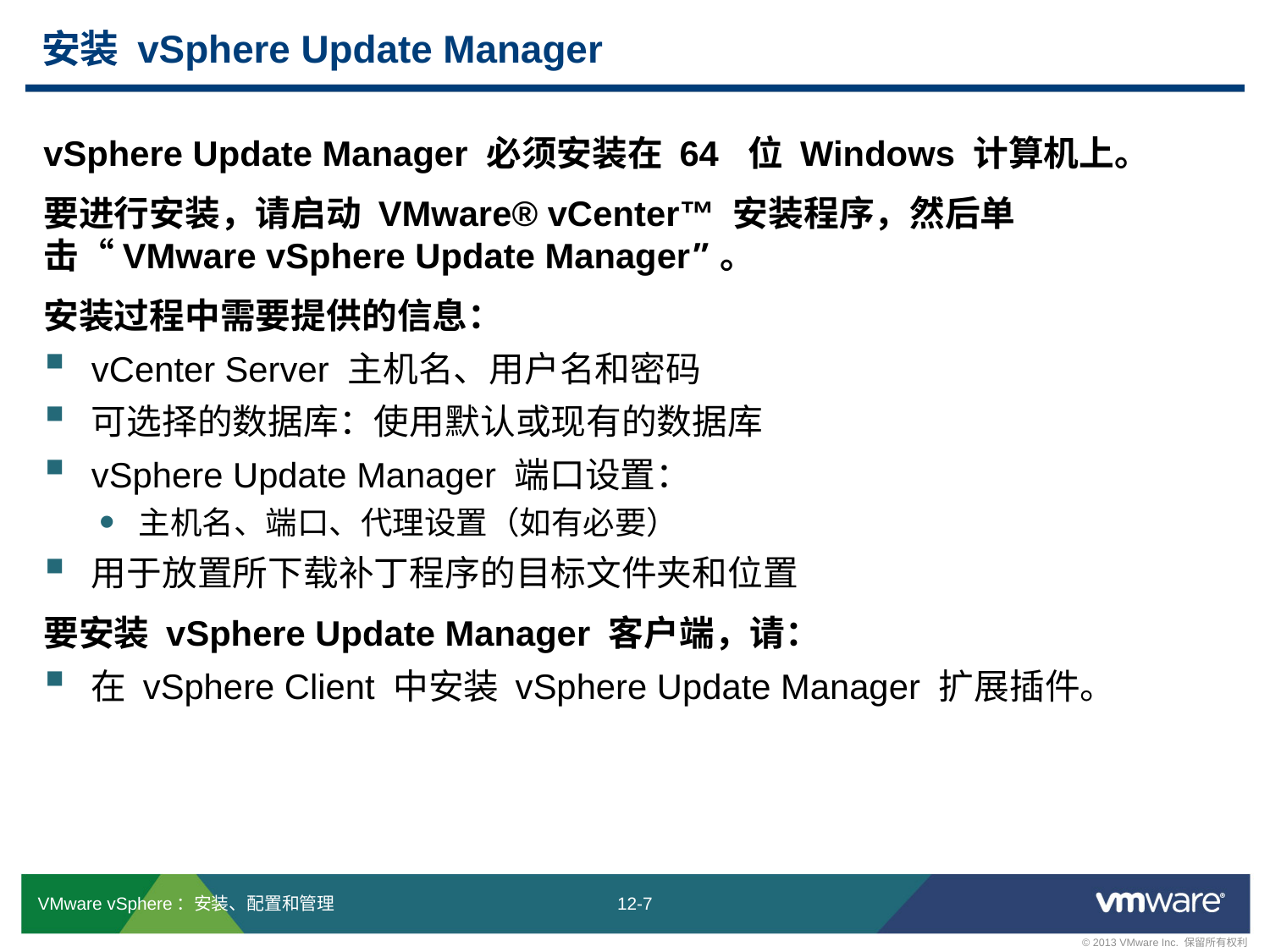

# 安装 vSphere Update Manager
vSphere Update Manager 必须安装在 64 位 Windows 计算机上。
要进行安装，请启动 VMware® vCenter™ 安装程序，然后单击“VMware vSphere Update Manager”。
安装过程中需要提供的信息：
vCenter Server 主机名、用户名和密码
可选择的数据库：使用默认或现有的数据库
vSphere Update Manager 端口设置：
主机名、端口、代理设置（如有必要）
用于放置所下载补丁程序的目标文件夹和位置
要安装 vSphere Update Manager 客户端，请：
在 vSphere Client 中安装 vSphere Update Manager 扩展插件。